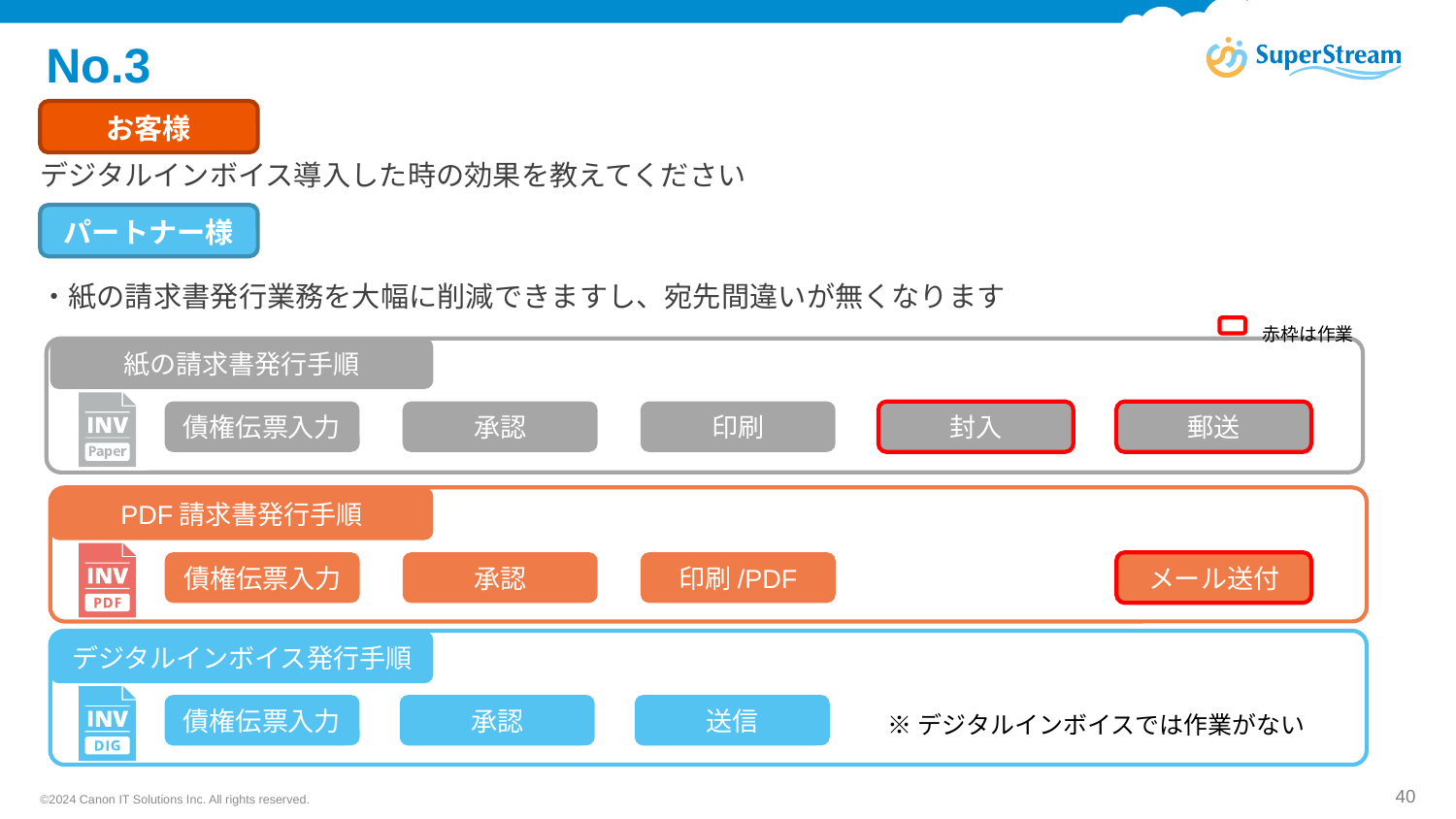

# No.3
お客様
デジタルインボイス導入した時の効果を教えてください
パートナー様
・紙の請求書発行業務を大幅に削減できますし、宛先間違いが無くなります
赤枠は作業

紙の請求書発行手順

債権伝票入力
承認
印刷
封入
郵送

PDF請求書発行手順

債権伝票入力
承認
印刷/PDF
メール送付

デジタルインボイス発行手順

債権伝票入力
承認
送信
※デジタルインボイスでは作業がない
©2024 Canon IT Solutions Inc. All rights reserved.
40